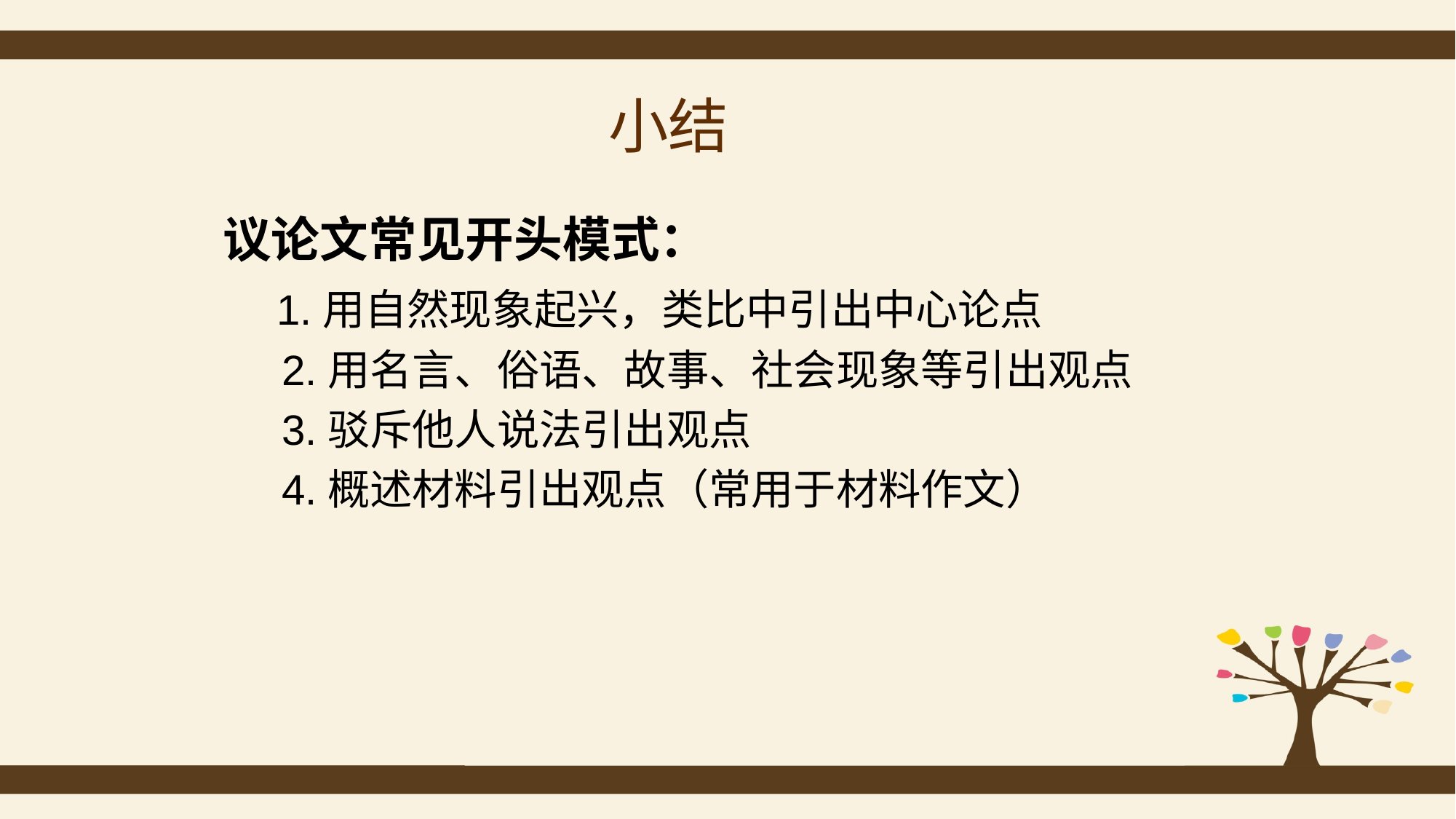

# 小结
议论文常见开头模式：
    1.用自然现象起兴，类比中引出中心论点
     2.用名言、俗语、故事、社会现象等引出观点
     3.驳斥他人说法引出观点
     4.概述材料引出观点（常用于材料作文）